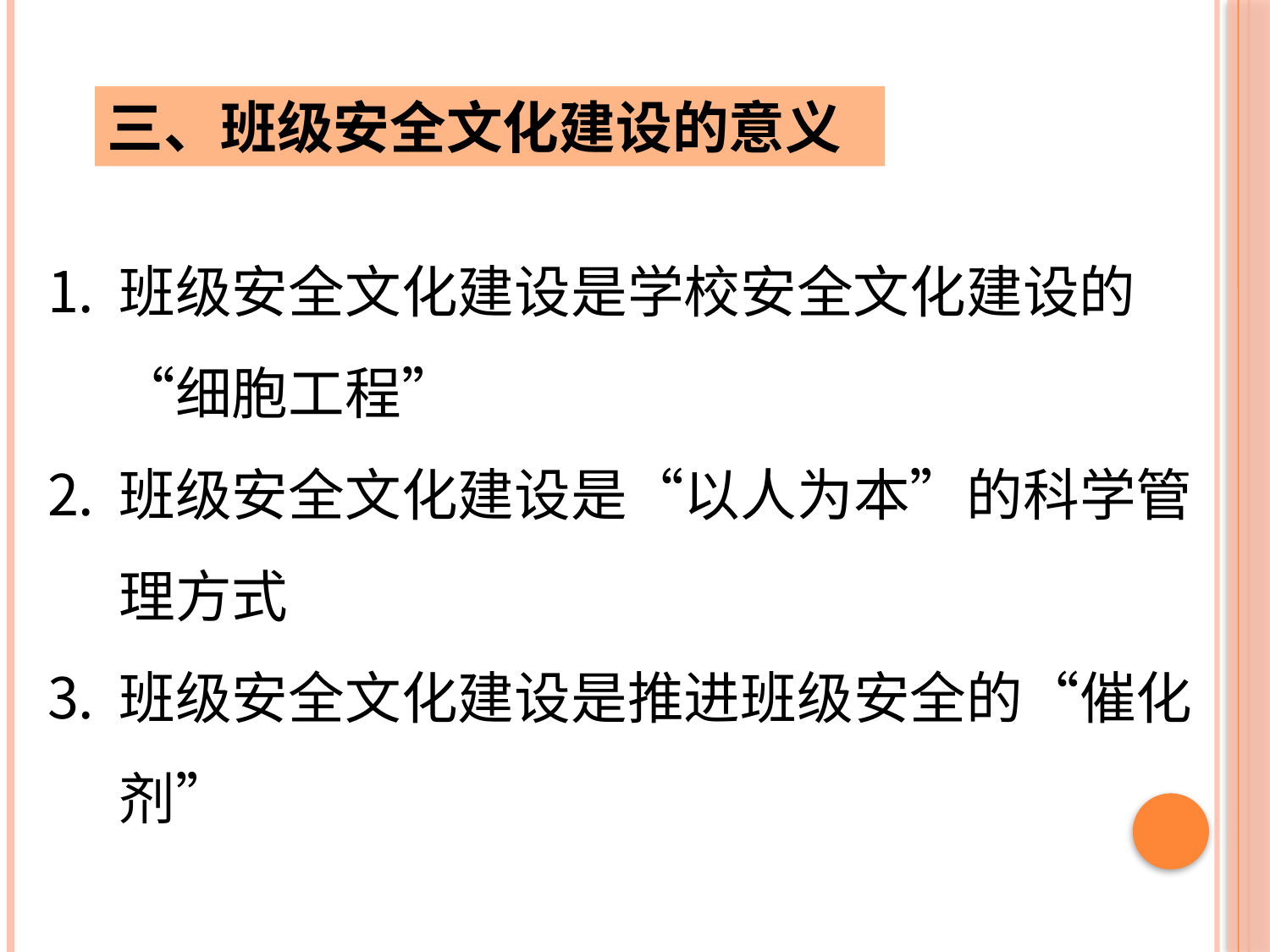

三、班级安全文化建设的意义
班级安全文化建设是学校安全文化建设的“细胞工程”
班级安全文化建设是“以人为本”的科学管理方式
班级安全文化建设是推进班级安全的“催化剂”